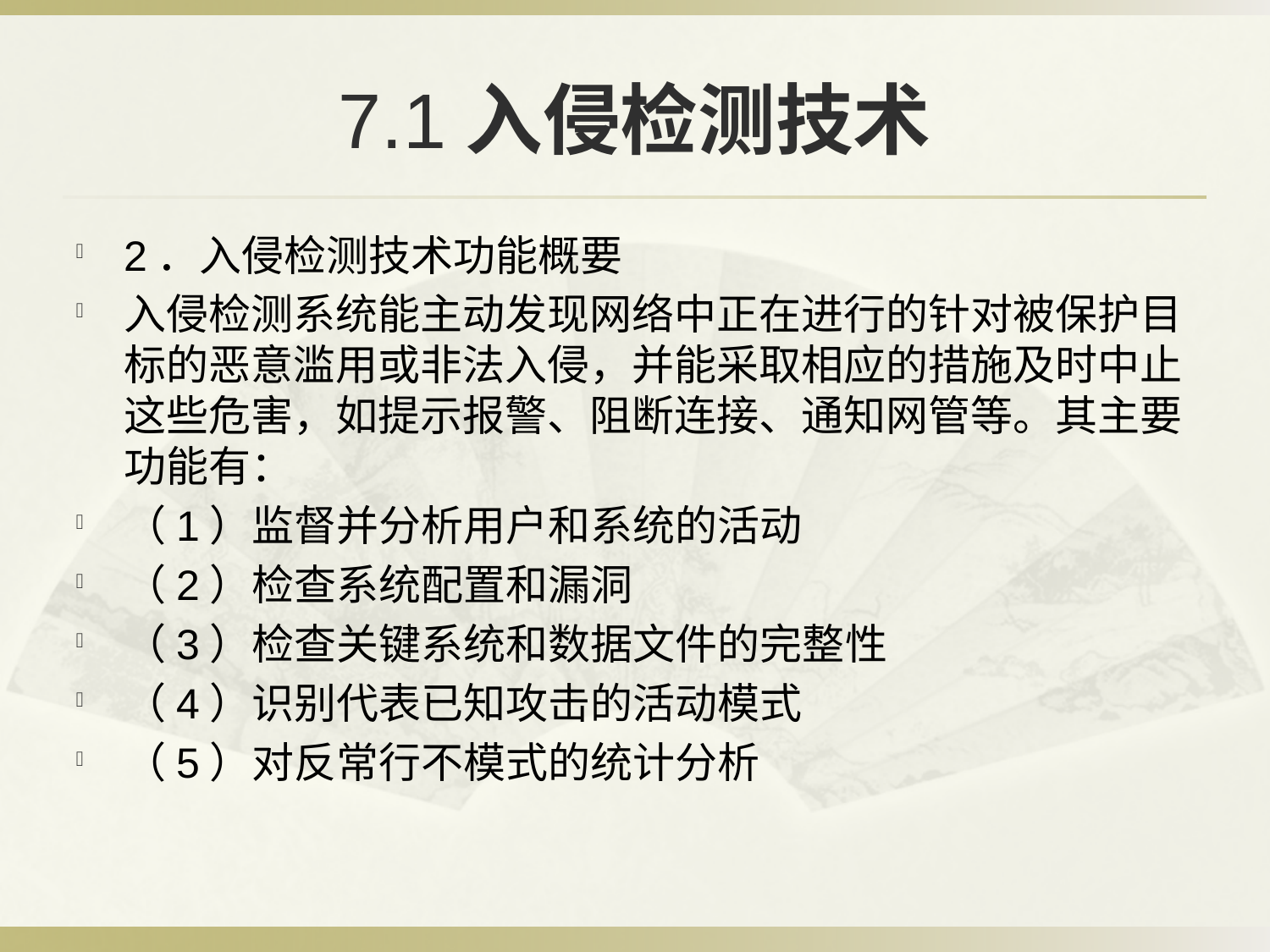

# 7.1入侵检测技术
2．入侵检测技术功能概要
入侵检测系统能主动发现网络中正在进行的针对被保护目标的恶意滥用或非法入侵，并能采取相应的措施及时中止这些危害，如提示报警、阻断连接、通知网管等。其主要功能有：
（1）监督并分析用户和系统的活动
（2）检查系统配置和漏洞
（3）检查关键系统和数据文件的完整性
（4）识别代表已知攻击的活动模式
（5）对反常行不模式的统计分析